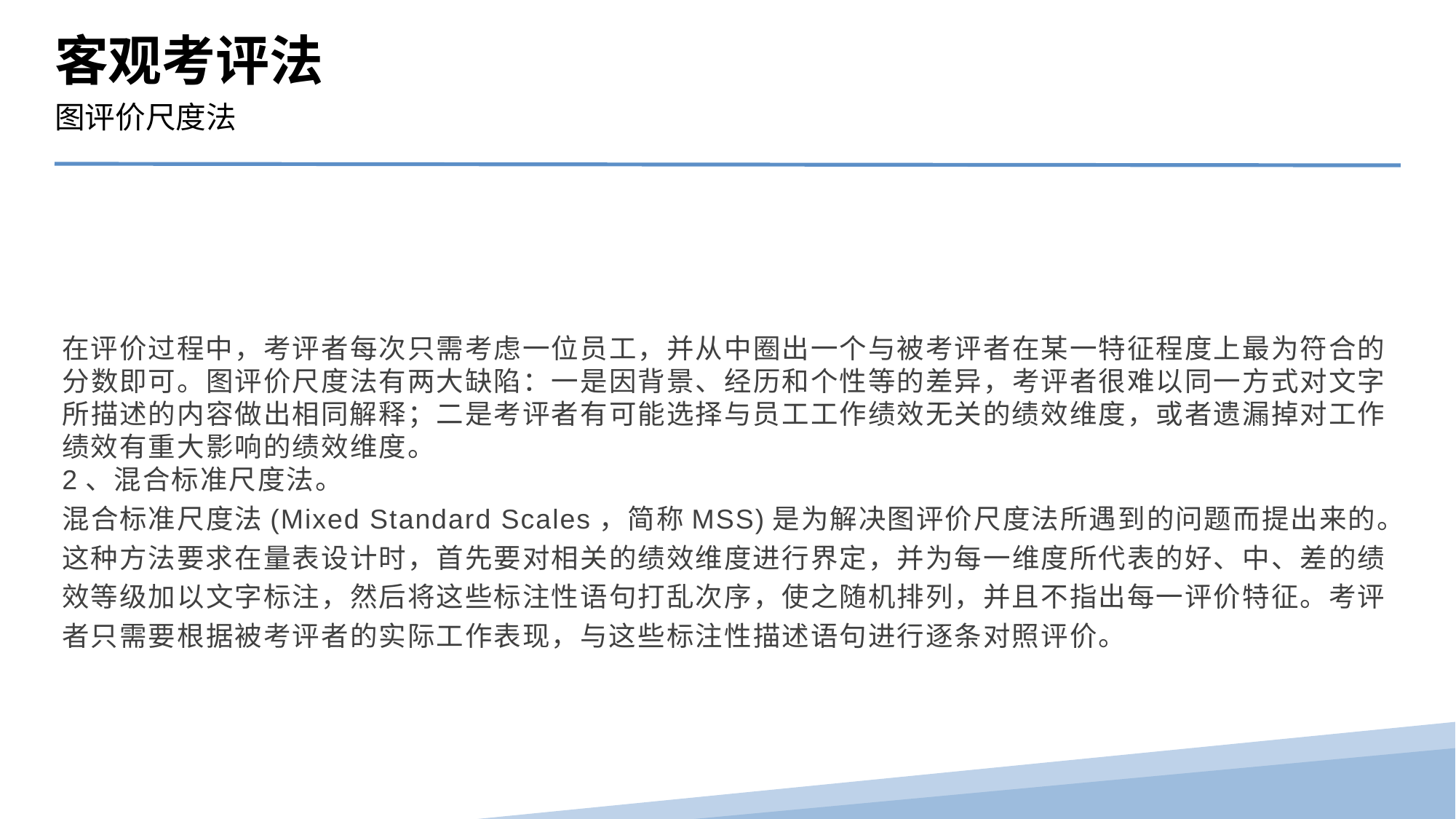

客观考评法
图评价尺度法
在评价过程中，考评者每次只需考虑一位员工，并从中圈出一个与被考评者在某一特征程度上最为符合的分数即可。图评价尺度法有两大缺陷：一是因背景、经历和个性等的差异，考评者很难以同一方式对文字所描述的内容做出相同解释；二是考评者有可能选择与员工工作绩效无关的绩效维度，或者遗漏掉对工作绩效有重大影响的绩效维度。
2、混合标准尺度法。
混合标准尺度法(Mixed Standard Scales，简称MSS)是为解决图评价尺度法所遇到的问题而提出来的。这种方法要求在量表设计时，首先要对相关的绩效维度进行界定，并为每一维度所代表的好、中、差的绩效等级加以文字标注，然后将这些标注性语句打乱次序，使之随机排列，并且不指出每一评价特征。考评者只需要根据被考评者的实际工作表现，与这些标注性描述语句进行逐条对照评价。